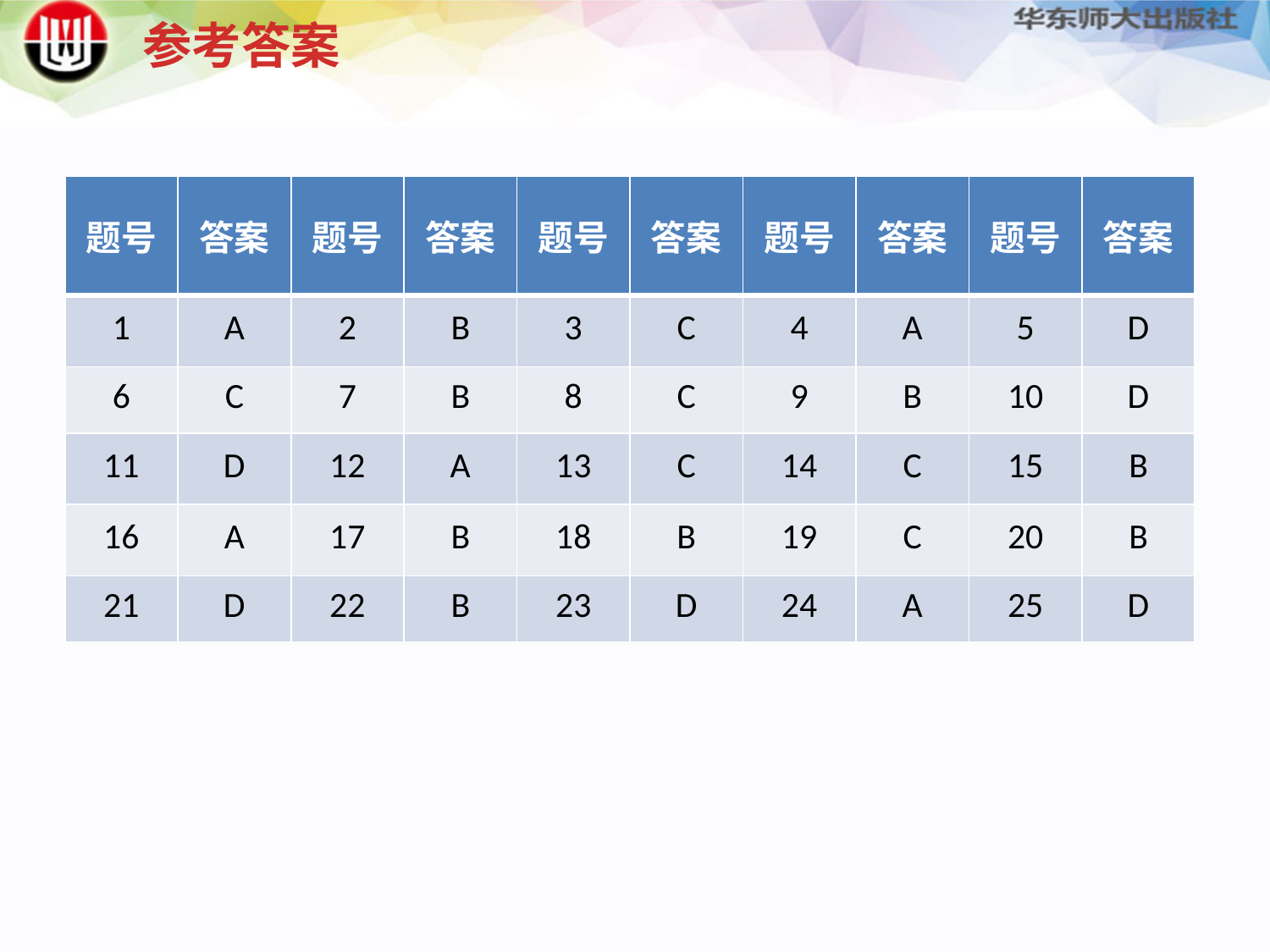

参考答案
| 题号 | 答案 | 题号 | 答案 | 题号 | 答案 | 题号 | 答案 | 题号 | 答案 |
| --- | --- | --- | --- | --- | --- | --- | --- | --- | --- |
| 1 | A | 2 | B | 3 | C | 4 | A | 5 | D |
| 6 | C | 7 | B | 8 | C | 9 | B | 10 | D |
| 11 | D | 12 | A | 13 | C | 14 | C | 15 | B |
| 16 | A | 17 | B | 18 | B | 19 | C | 20 | B |
| 21 | D | 22 | B | 23 | D | 24 | A | 25 | D |